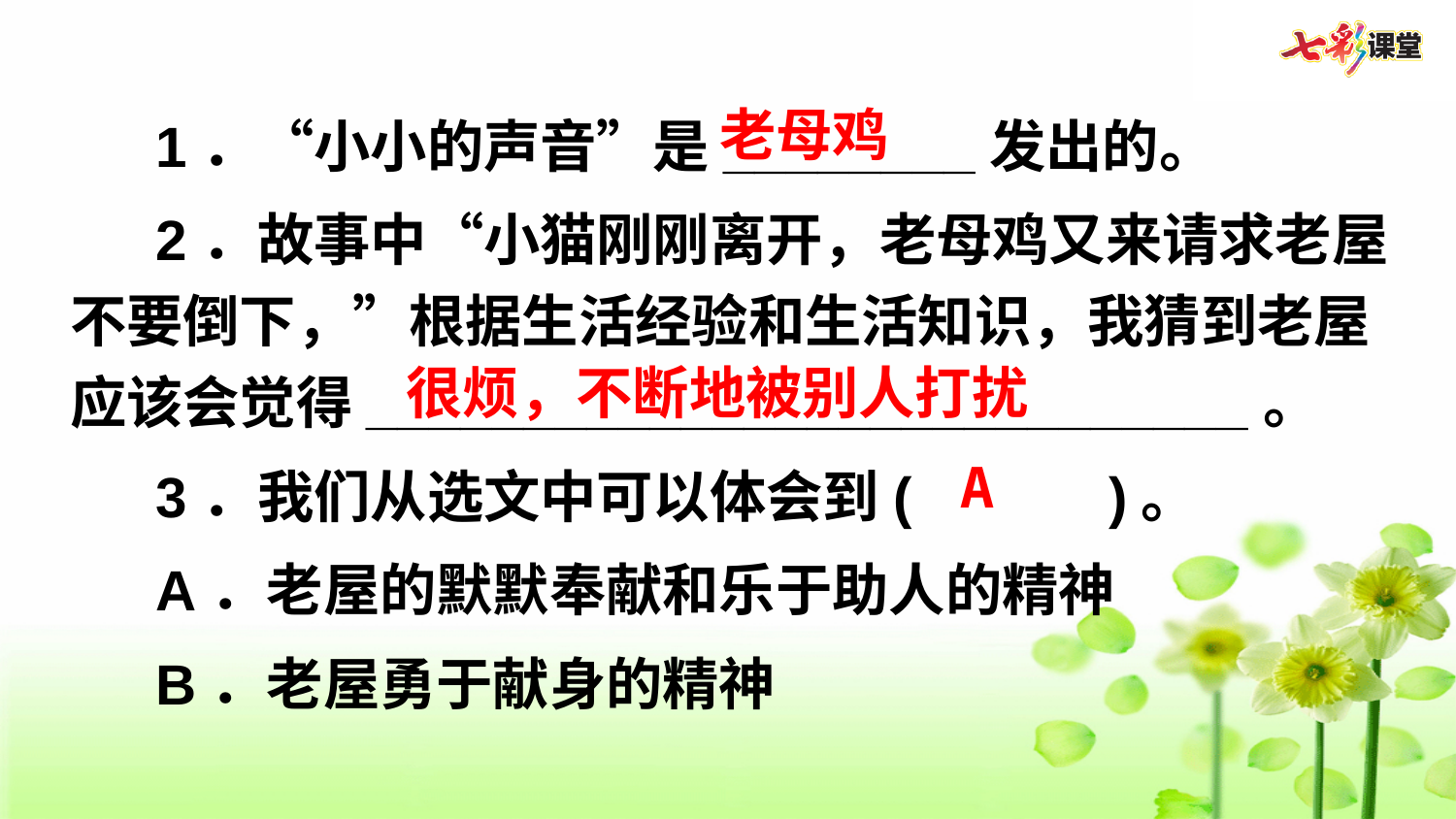

1．“小小的声音”是________发出的。
2．故事中“小猫刚刚离开，老母鸡又来请求老屋不要倒下，”根据生活经验和生活知识，我猜到老屋应该会觉得____________________________。
3．我们从选文中可以体会到(　　　)。
A．老屋的默默奉献和乐于助人的精神
B．老屋勇于献身的精神
老母鸡
很烦，不断地被别人打扰
A